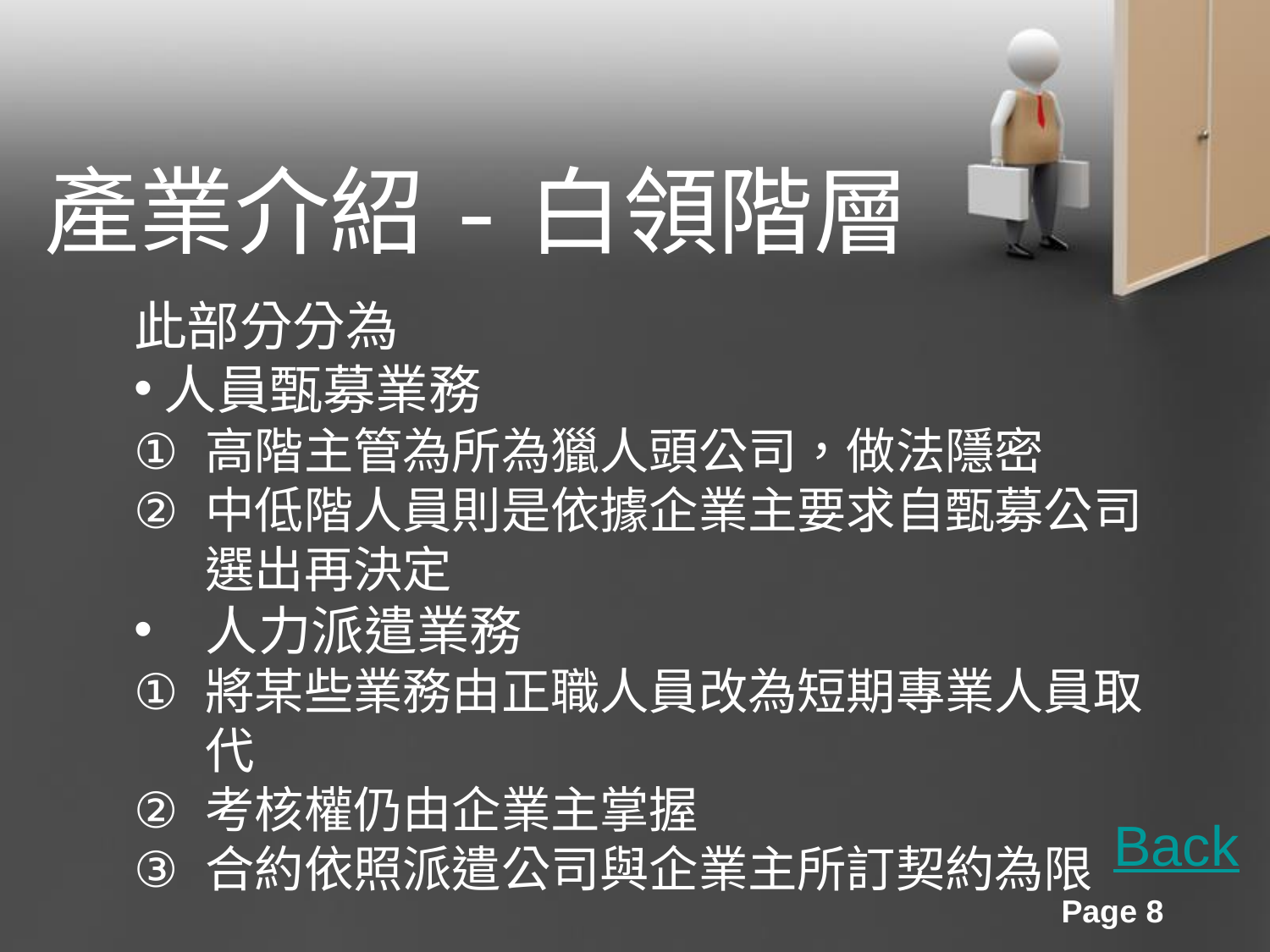

產業介紹-白領階層
此部分分為
人員甄募業務
高階主管為所為獵人頭公司，做法隱密
中低階人員則是依據企業主要求自甄募公司選出再決定
人力派遣業務
將某些業務由正職人員改為短期專業人員取代
考核權仍由企業主掌握
合約依照派遣公司與企業主所訂契約為限
Back